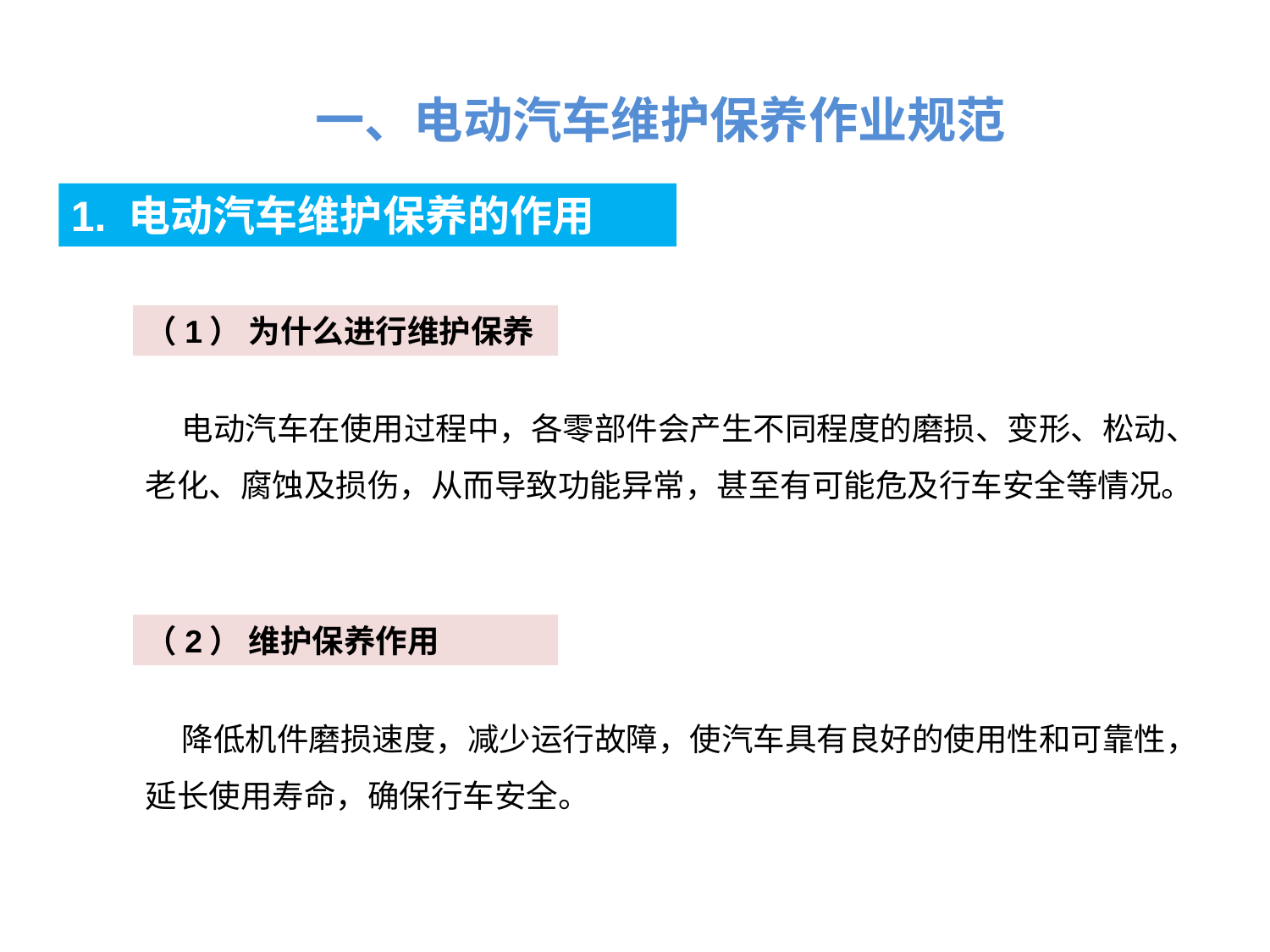

一、电动汽车维护保养作业规范
1. 电动汽车维护保养的作用
（1） 为什么进行维护保养
    电动汽车在使用过程中，各零部件会产生不同程度的磨损、变形、松动、老化、腐蚀及损伤，从而导致功能异常，甚至有可能危及行车安全等情况。
（2） 维护保养作用
    降低机件磨损速度，减少运行故障，使汽车具有良好的使用性和可靠性，延长使用寿命，确保行车安全。